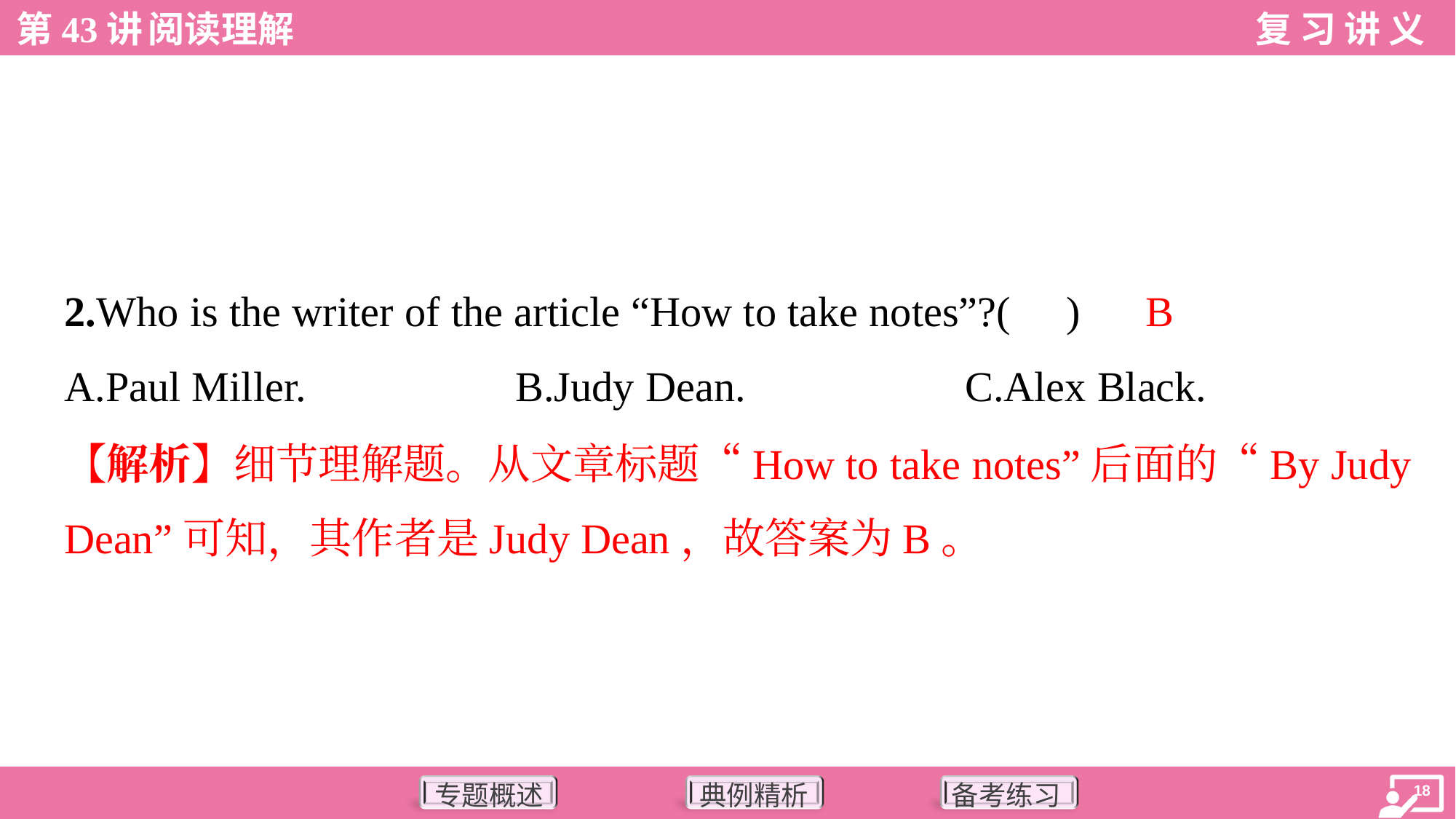

B
2.Who is the writer of the article “How to take notes”?(     )
A.Paul Miller.	B.Judy Dean.	C.Alex Black.
【解析】细节理解题。从文章标题“How to take notes”后面的“By Judy
Dean”可知，其作者是Judy Dean，故答案为B。